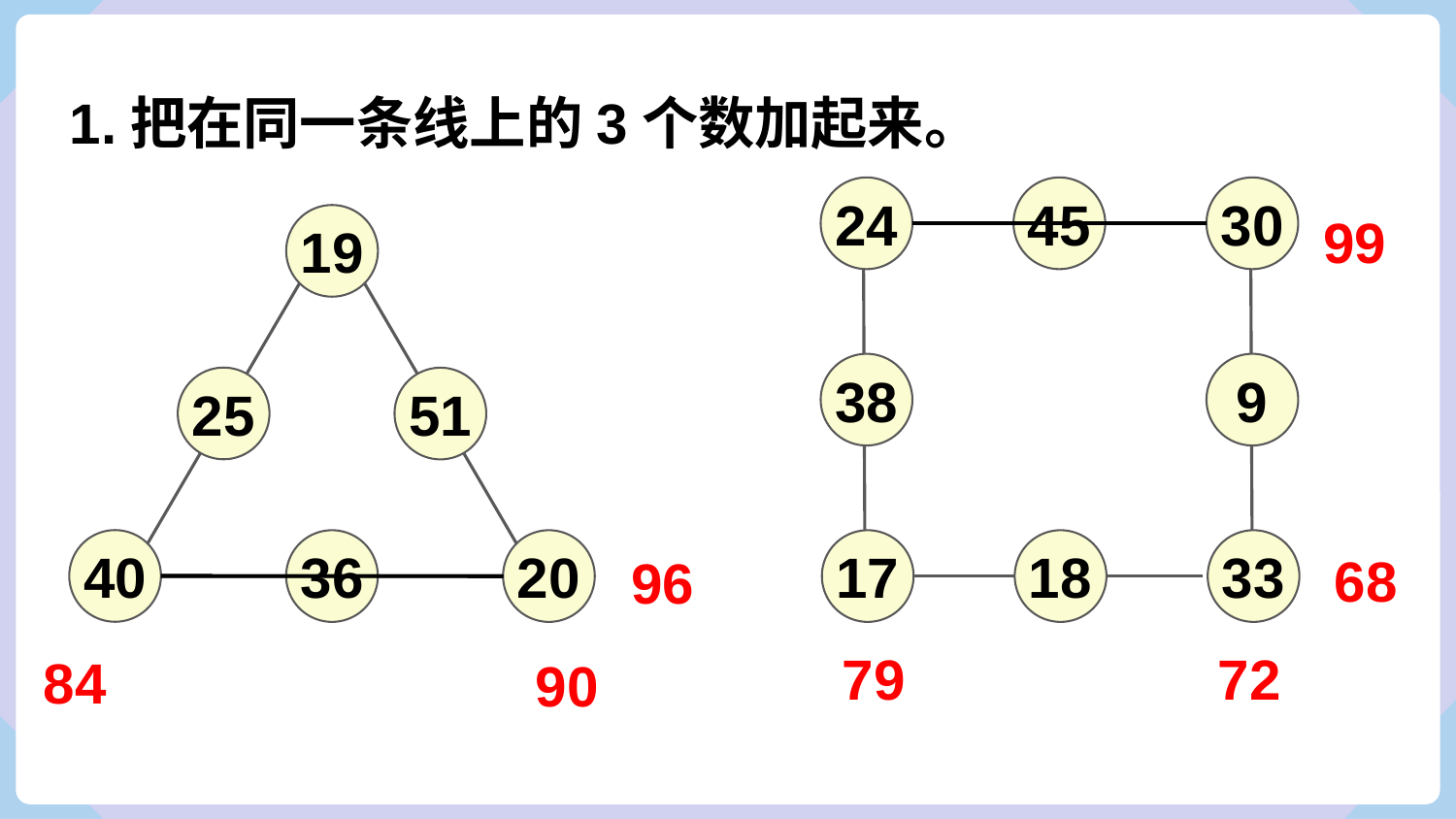

1.把在同一条线上的3个数加起来。
24
45
30
19
38
9
25
51
40
36
20
17
18
33
99
68
96
79
72
84
90